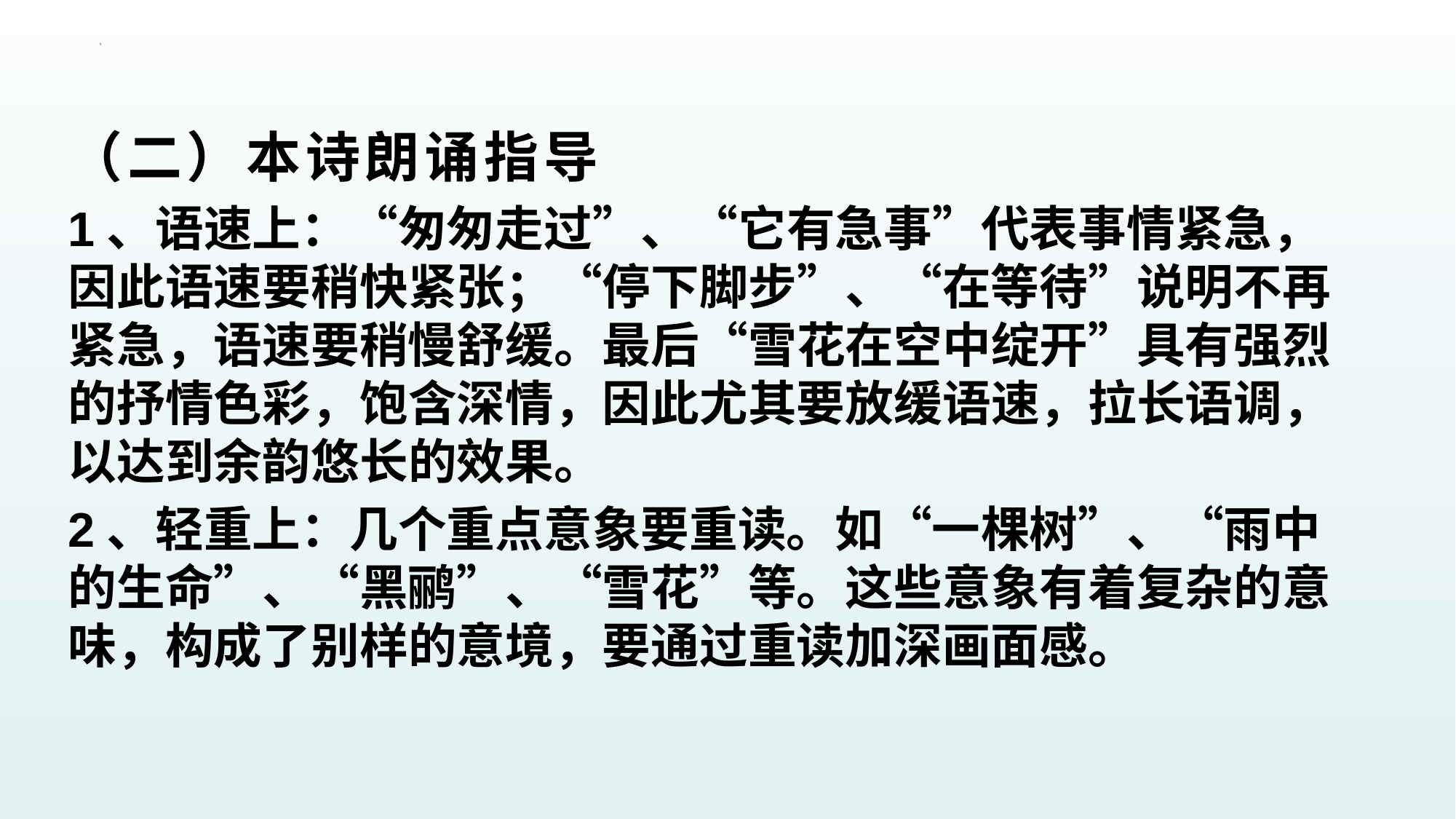

（二）本诗朗诵指导
1、语速上：“匆匆走过”、“它有急事”代表事情紧急，因此语速要稍快紧张；“停下脚步”、“在等待”说明不再紧急，语速要稍慢舒缓。最后“雪花在空中绽开”具有强烈的抒情色彩，饱含深情，因此尤其要放缓语速，拉长语调，以达到余韵悠长的效果。
2、轻重上：几个重点意象要重读。如“一棵树”、“雨中的生命”、“黑鹂”、“雪花”等。这些意象有着复杂的意味，构成了别样的意境，要通过重读加深画面感。